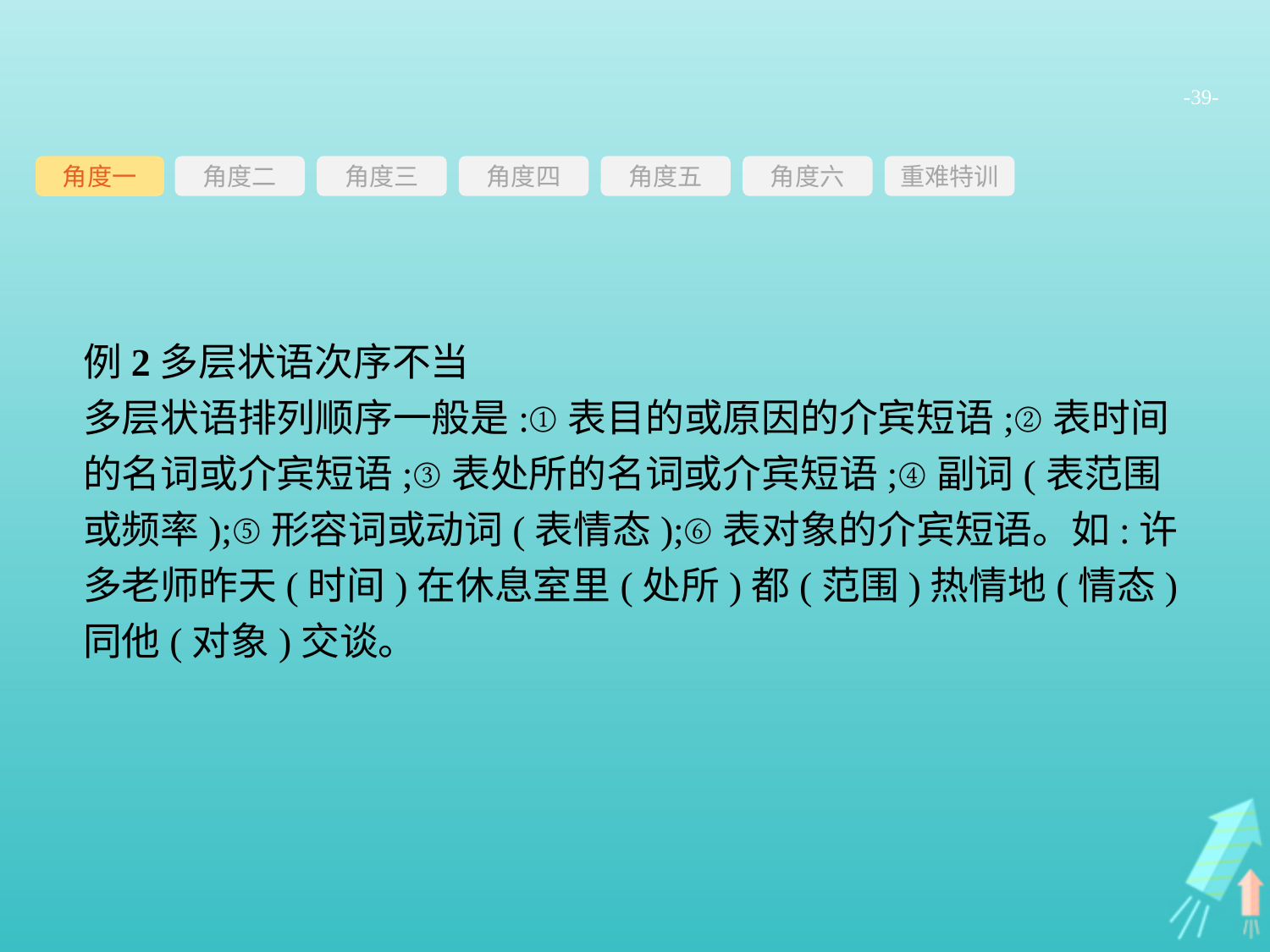

-39-
角度三
角度四
角度五
角度六
重难特训
角度二
角度一
例2多层状语次序不当
多层状语排列顺序一般是:①表目的或原因的介宾短语;②表时间的名词或介宾短语;③表处所的名词或介宾短语;④副词(表范围或频率);⑤形容词或动词(表情态);⑥表对象的介宾短语。如:许多老师昨天(时间)在休息室里(处所)都(范围)热情地(情态)同他(对象)交谈。